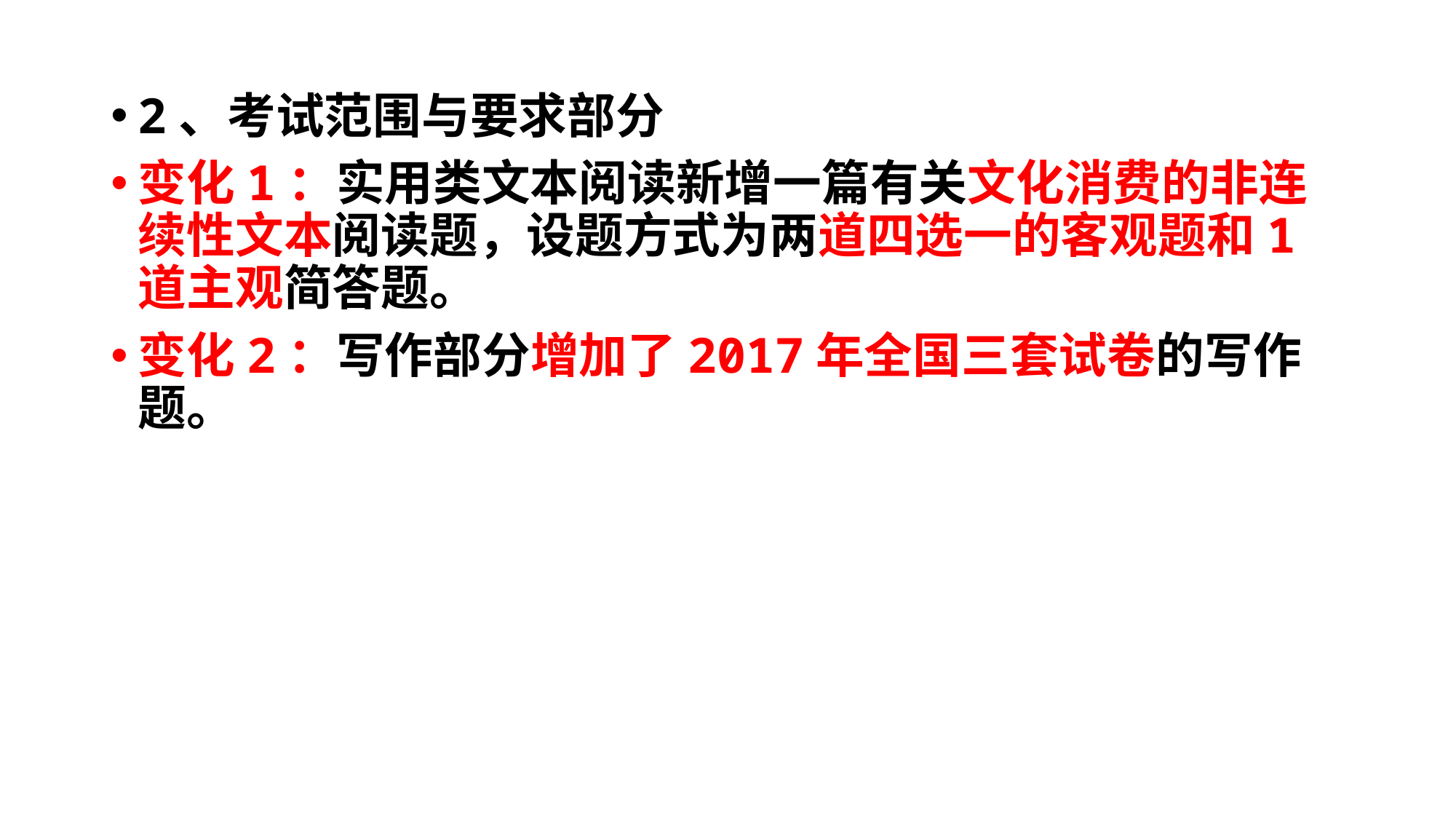

2、考试范围与要求部分
变化1：实用类文本阅读新增一篇有关文化消费的非连续性文本阅读题，设题方式为两道四选一的客观题和1道主观简答题。
变化2：写作部分增加了2017年全国三套试卷的写作题。